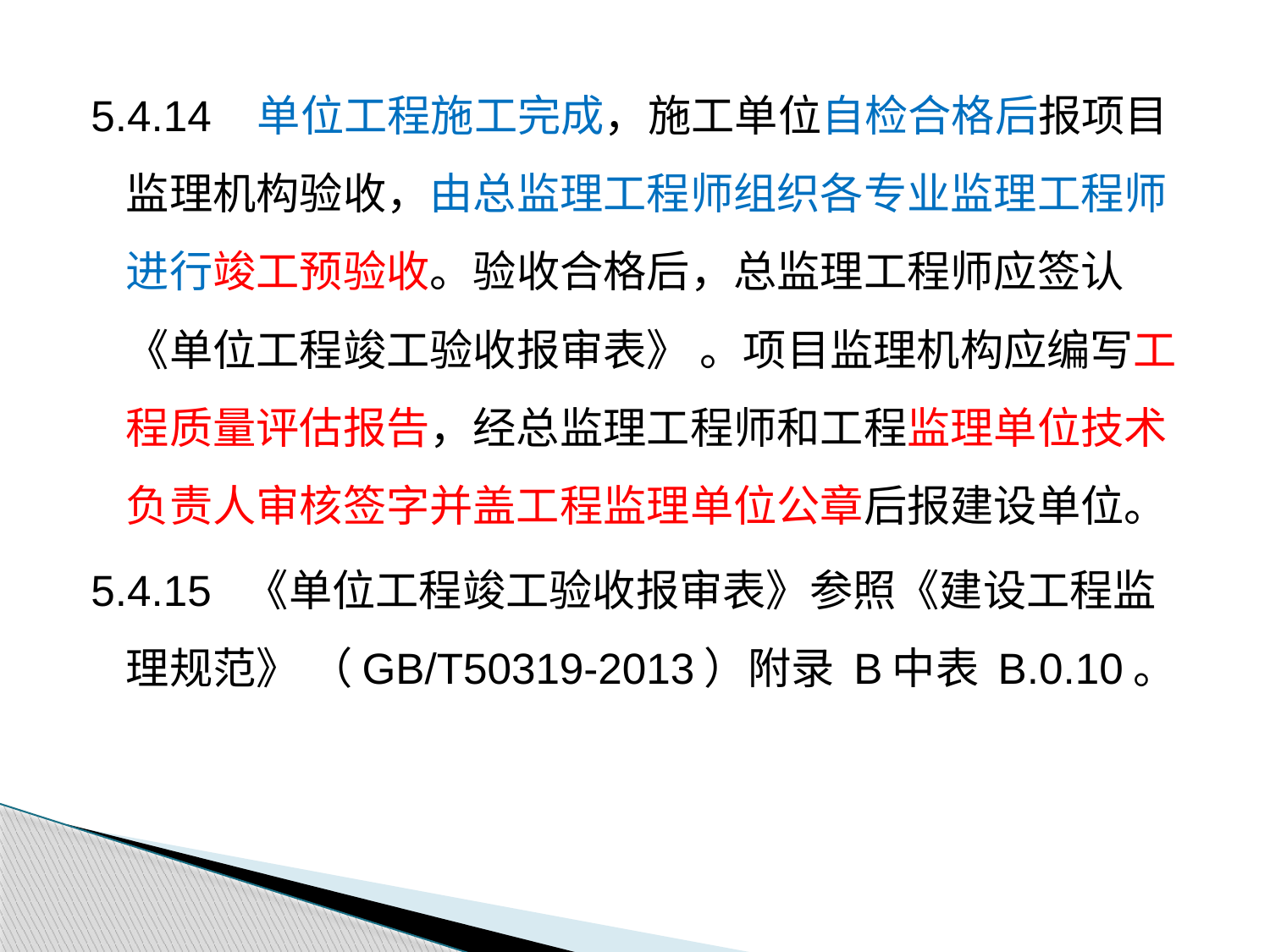

5.4.14   单位工程施工完成，施工单位自检合格后报项目监理机构验收，由总监理工程师组织各专业监理工程师进行竣工预验收。验收合格后，总监理工程师应签认《单位工程竣工验收报审表》 。项目监理机构应编写工程质量评估报告，经总监理工程师和工程监理单位技术负责人审核签字并盖工程监理单位公章后报建设单位。
5.4.15  《单位工程竣工验收报审表》参照《建设工程监理规范》 （GB/T50319-2013）附录 B中表 B.0.10。